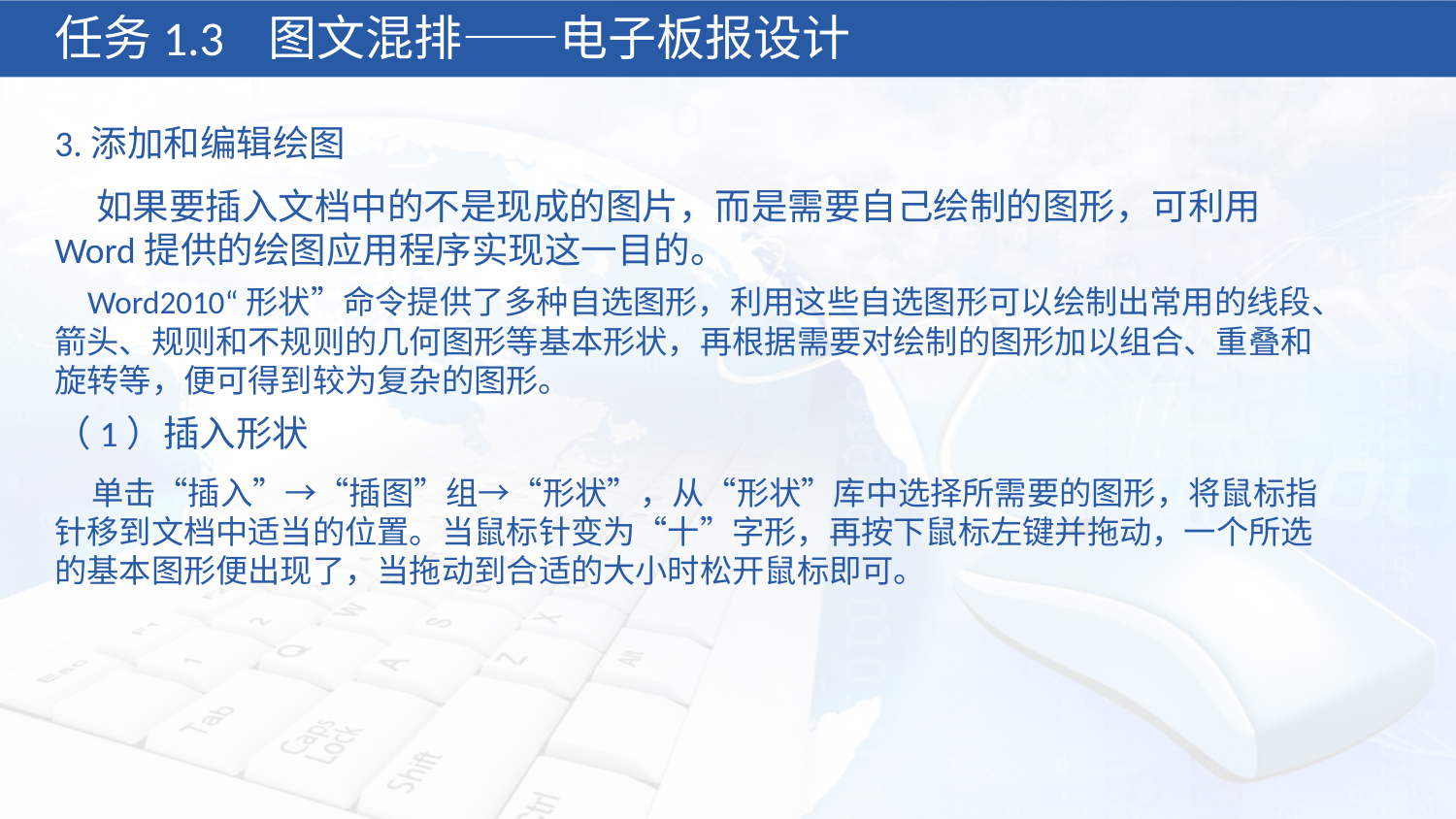

任务1.3   图文混排——电子板报设计
3.添加和编辑绘图
    如果要插入文档中的不是现成的图片，而是需要自己绘制的图形，可利用Word提供的绘图应用程序实现这一目的。
    Word2010“形状”命令提供了多种自选图形，利用这些自选图形可以绘制出常用的线段、箭头、规则和不规则的几何图形等基本形状，再根据需要对绘制的图形加以组合、重叠和旋转等，便可得到较为复杂的图形。
（1）插入形状
    单击“插入”→“插图”组→“形状”，从“形状”库中选择所需要的图形，将鼠标指针移到文档中适当的位置。当鼠标针变为“十”字形，再按下鼠标左键并拖动，一个所选的基本图形便出现了，当拖动到合适的大小时松开鼠标即可。